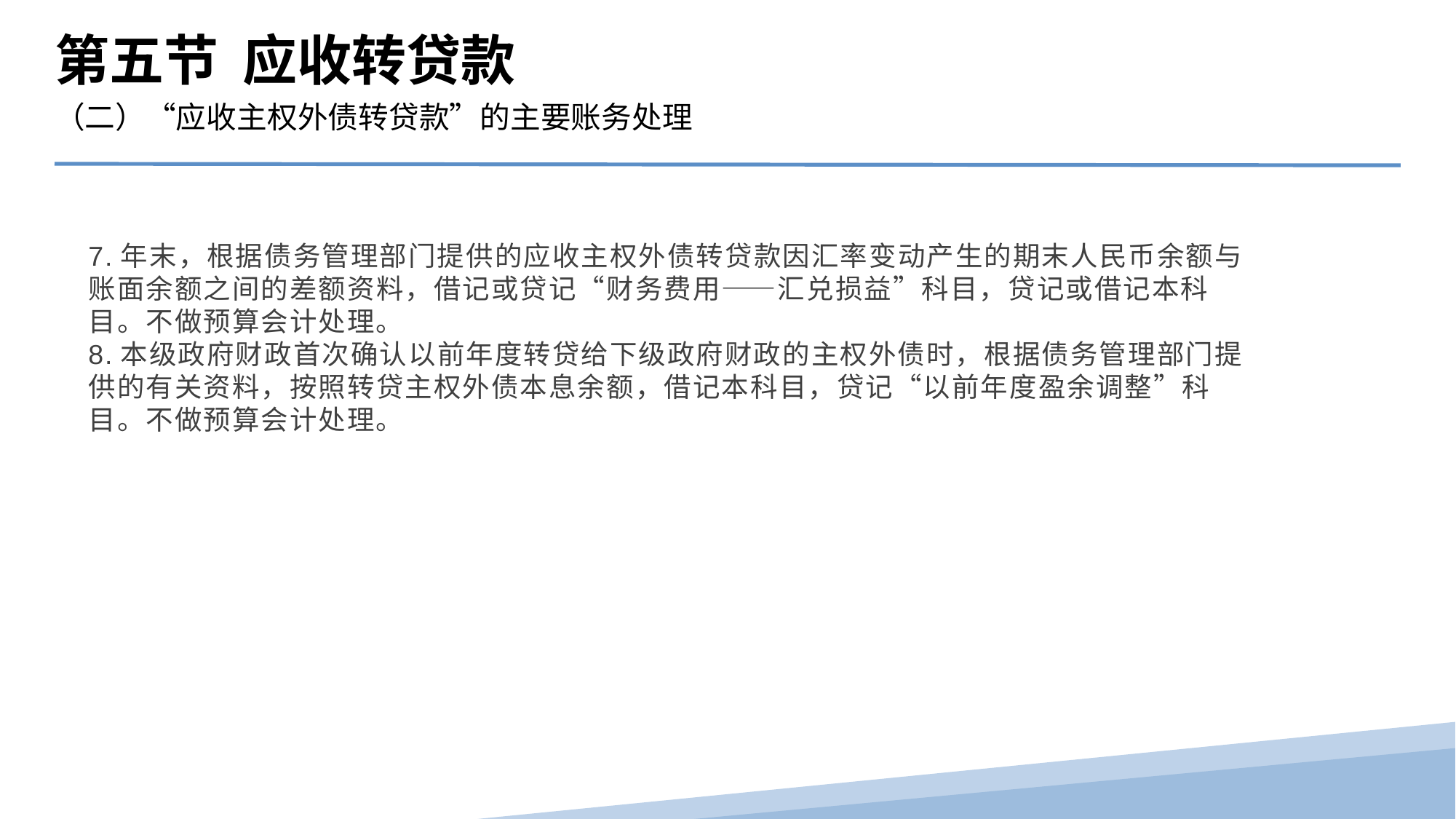

第五节  应收转贷款
（二）“应收主权外债转贷款”的主要账务处理
7.年末，根据债务管理部门提供的应收主权外债转贷款因汇率变动产生的期末人民币余额与账面余额之间的差额资料，借记或贷记“财务费用――汇兑损益”科目，贷记或借记本科目。不做预算会计处理。
8.本级政府财政首次确认以前年度转贷给下级政府财政的主权外债时，根据债务管理部门提供的有关资料，按照转贷主权外债本息余额，借记本科目，贷记“以前年度盈余调整”科目。不做预算会计处理。